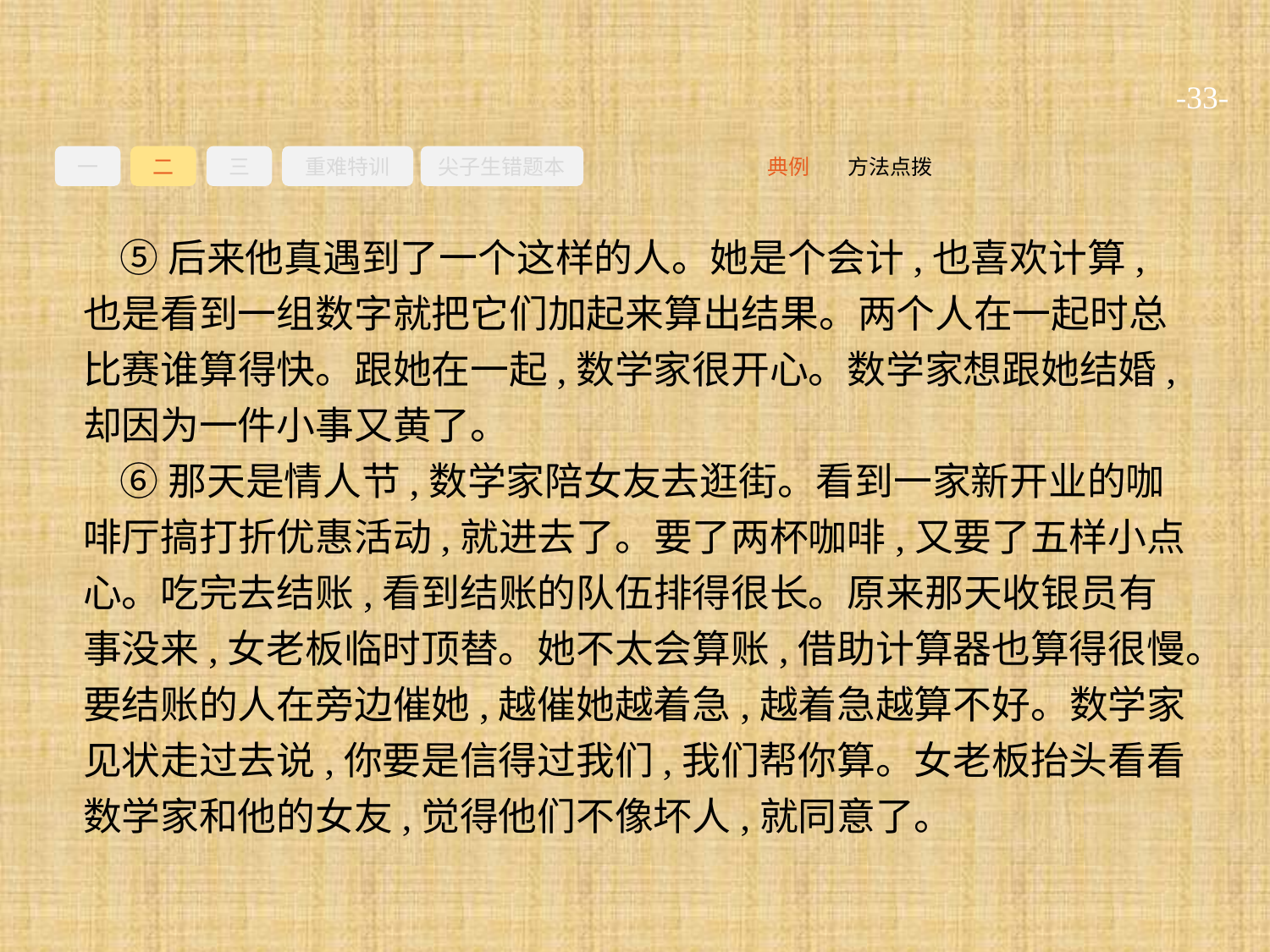

-33-
一
二
三
重难特训
尖子生错题本
方法点拨
典例
⑤后来他真遇到了一个这样的人。她是个会计,也喜欢计算,也是看到一组数字就把它们加起来算出结果。两个人在一起时总比赛谁算得快。跟她在一起,数学家很开心。数学家想跟她结婚,却因为一件小事又黄了。
⑥那天是情人节,数学家陪女友去逛街。看到一家新开业的咖啡厅搞打折优惠活动,就进去了。要了两杯咖啡,又要了五样小点心。吃完去结账,看到结账的队伍排得很长。原来那天收银员有事没来,女老板临时顶替。她不太会算账,借助计算器也算得很慢。要结账的人在旁边催她,越催她越着急,越着急越算不好。数学家见状走过去说,你要是信得过我们,我们帮你算。女老板抬头看看数学家和他的女友,觉得他们不像坏人,就同意了。